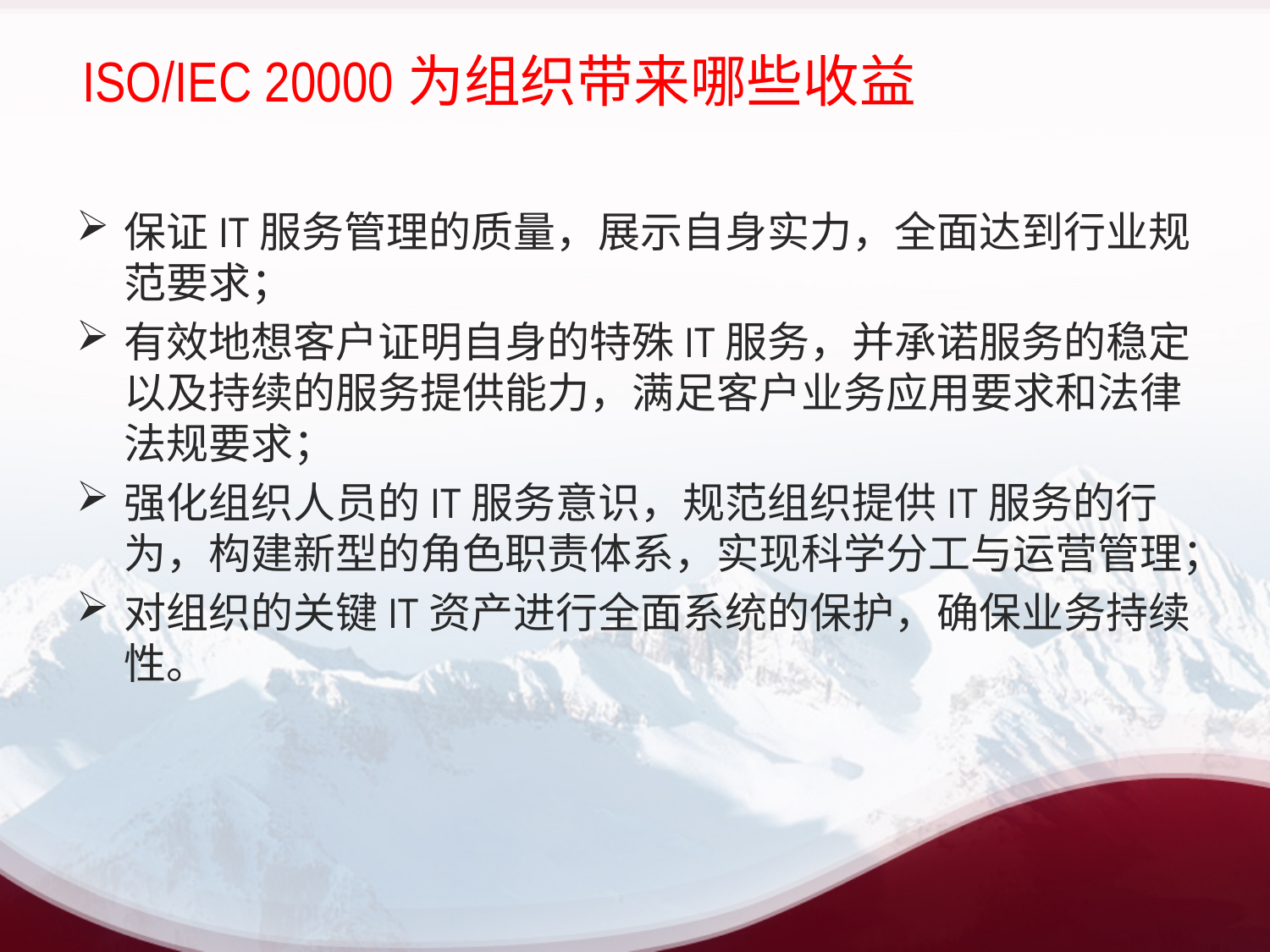

# ISO/IEC 20000为组织带来哪些收益
保证IT服务管理的质量，展示自身实力，全面达到行业规范要求；
有效地想客户证明自身的特殊IT服务，并承诺服务的稳定以及持续的服务提供能力，满足客户业务应用要求和法律法规要求；
强化组织人员的IT服务意识，规范组织提供IT服务的行为，构建新型的角色职责体系，实现科学分工与运营管理；
对组织的关键IT资产进行全面系统的保护，确保业务持续性。